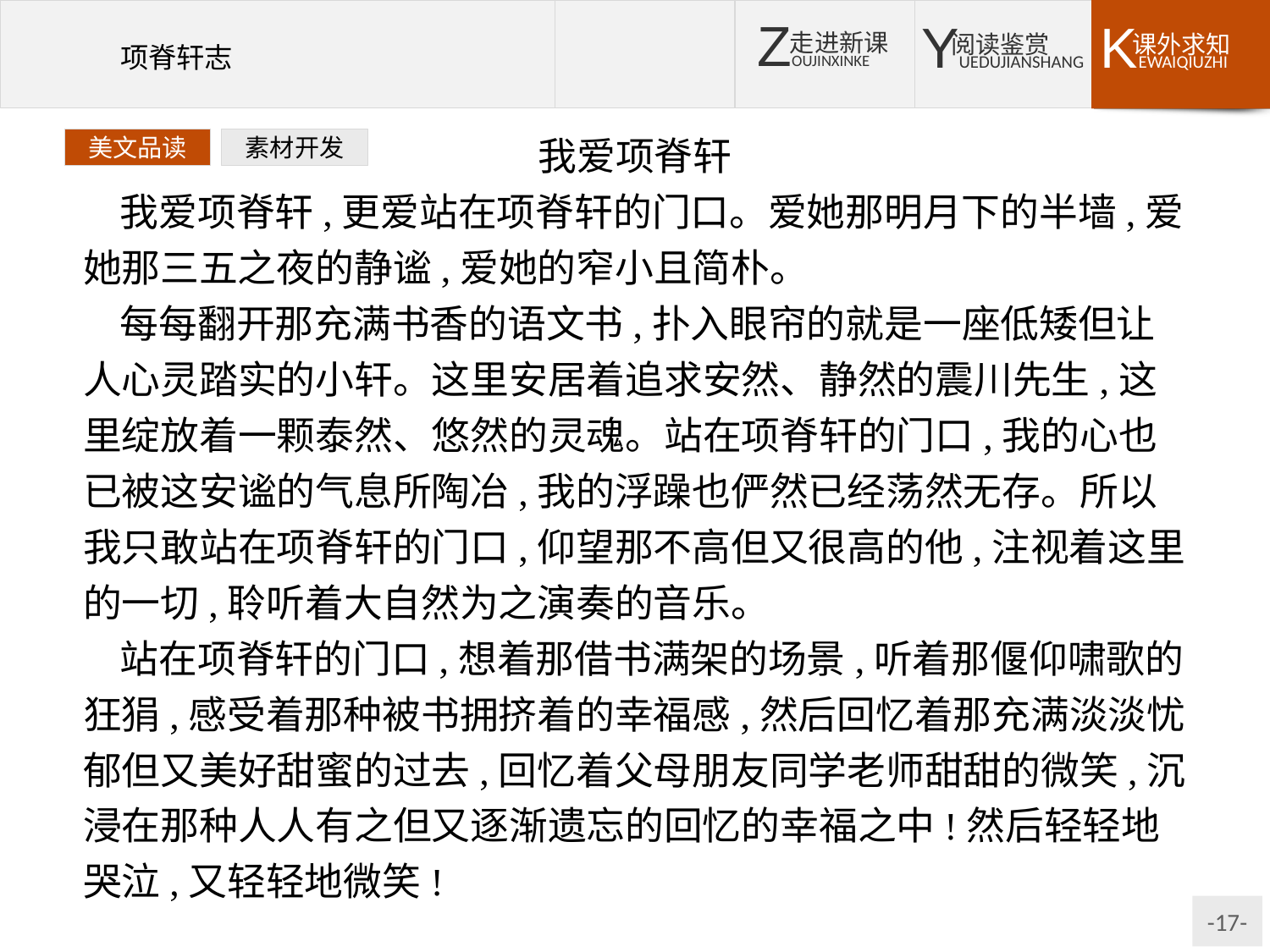

我爱项脊轩
我爱项脊轩,更爱站在项脊轩的门口。爱她那明月下的半墙,爱她那三五之夜的静谧,爱她的窄小且简朴。
每每翻开那充满书香的语文书,扑入眼帘的就是一座低矮但让人心灵踏实的小轩。这里安居着追求安然、静然的震川先生,这里绽放着一颗泰然、悠然的灵魂。站在项脊轩的门口,我的心也已被这安谧的气息所陶冶,我的浮躁也俨然已经荡然无存。所以我只敢站在项脊轩的门口,仰望那不高但又很高的他,注视着这里的一切,聆听着大自然为之演奏的音乐。
站在项脊轩的门口,想着那借书满架的场景,听着那偃仰啸歌的狂狷,感受着那种被书拥挤着的幸福感,然后回忆着那充满淡淡忧郁但又美好甜蜜的过去,回忆着父母朋友同学老师甜甜的微笑,沉浸在那种人人有之但又逐渐遗忘的回忆的幸福之中!然后轻轻地哭泣,又轻轻地微笑!
美文品读
素材开发